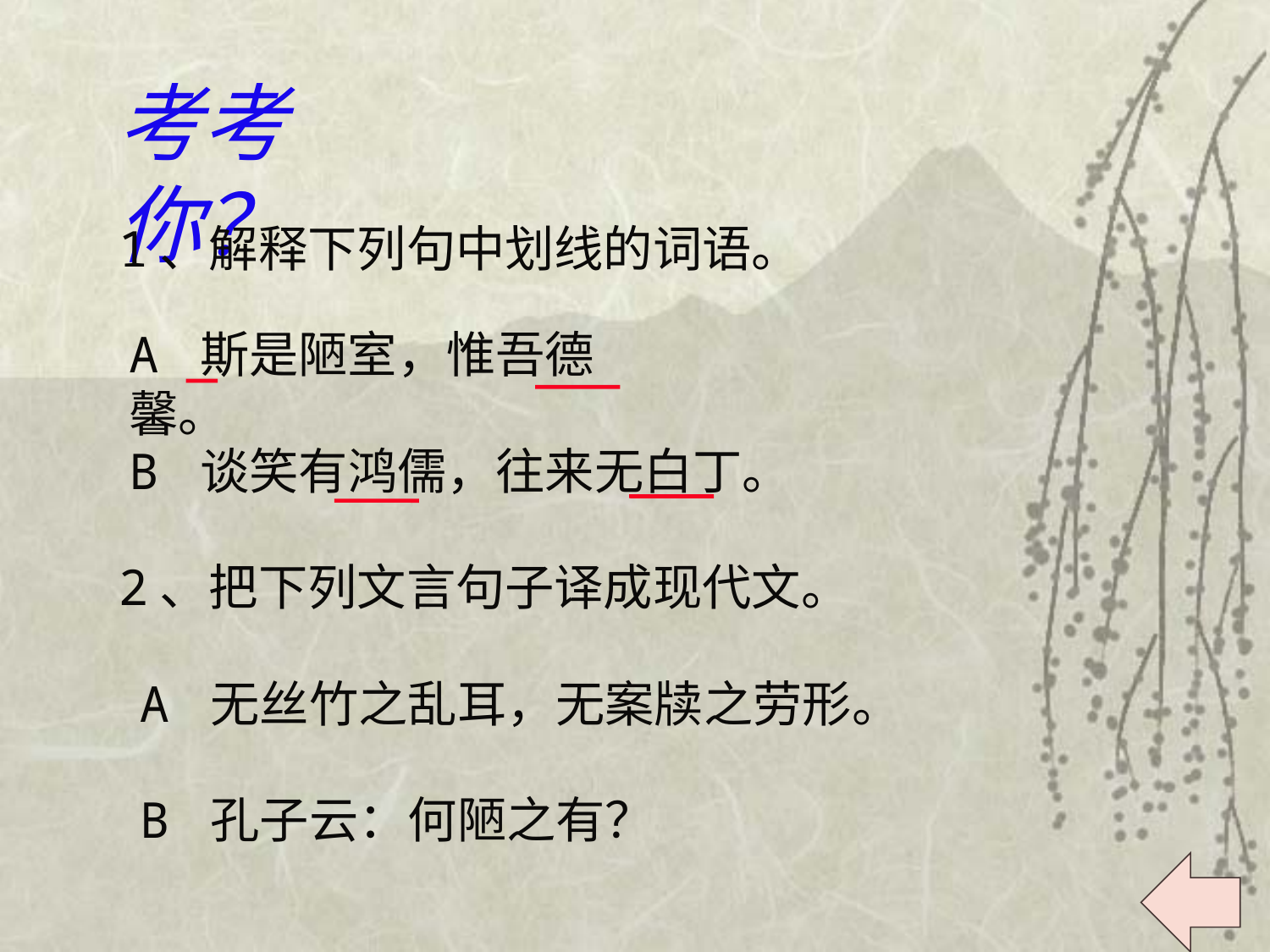

考考你？
1、解释下列句中划线的词语。
A 斯是陋室，惟吾德馨。

B 谈笑有鸿儒，往来无白丁。

2、把下列文言句子译成现代文。
A 无丝竹之乱耳，无案牍之劳形。
B 孔子云：何陋之有？